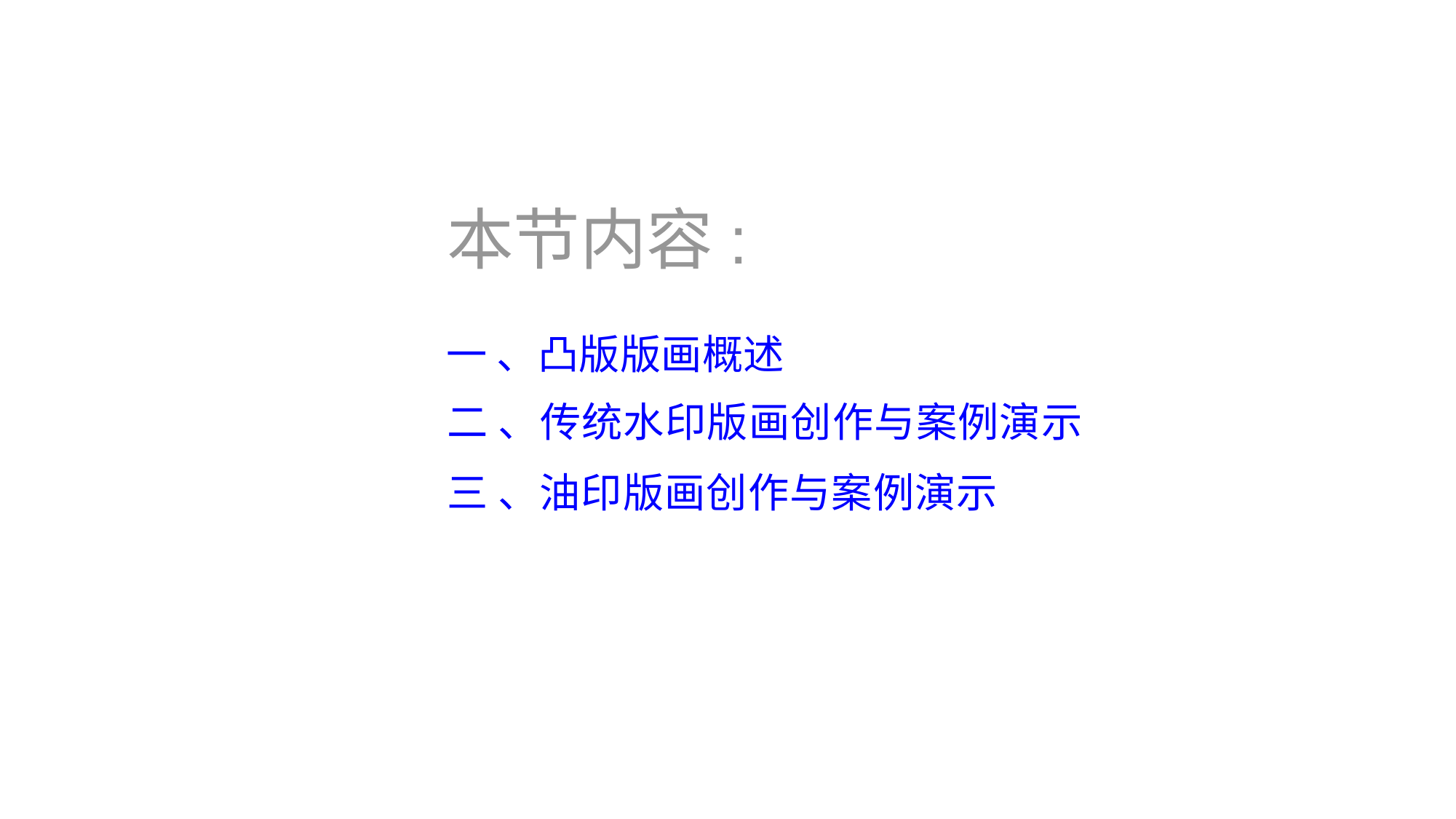

本节内容:

一 、凸版版画概述
二 、传统水印版画创作与案例演示
三 、油印版画创作与案例演示